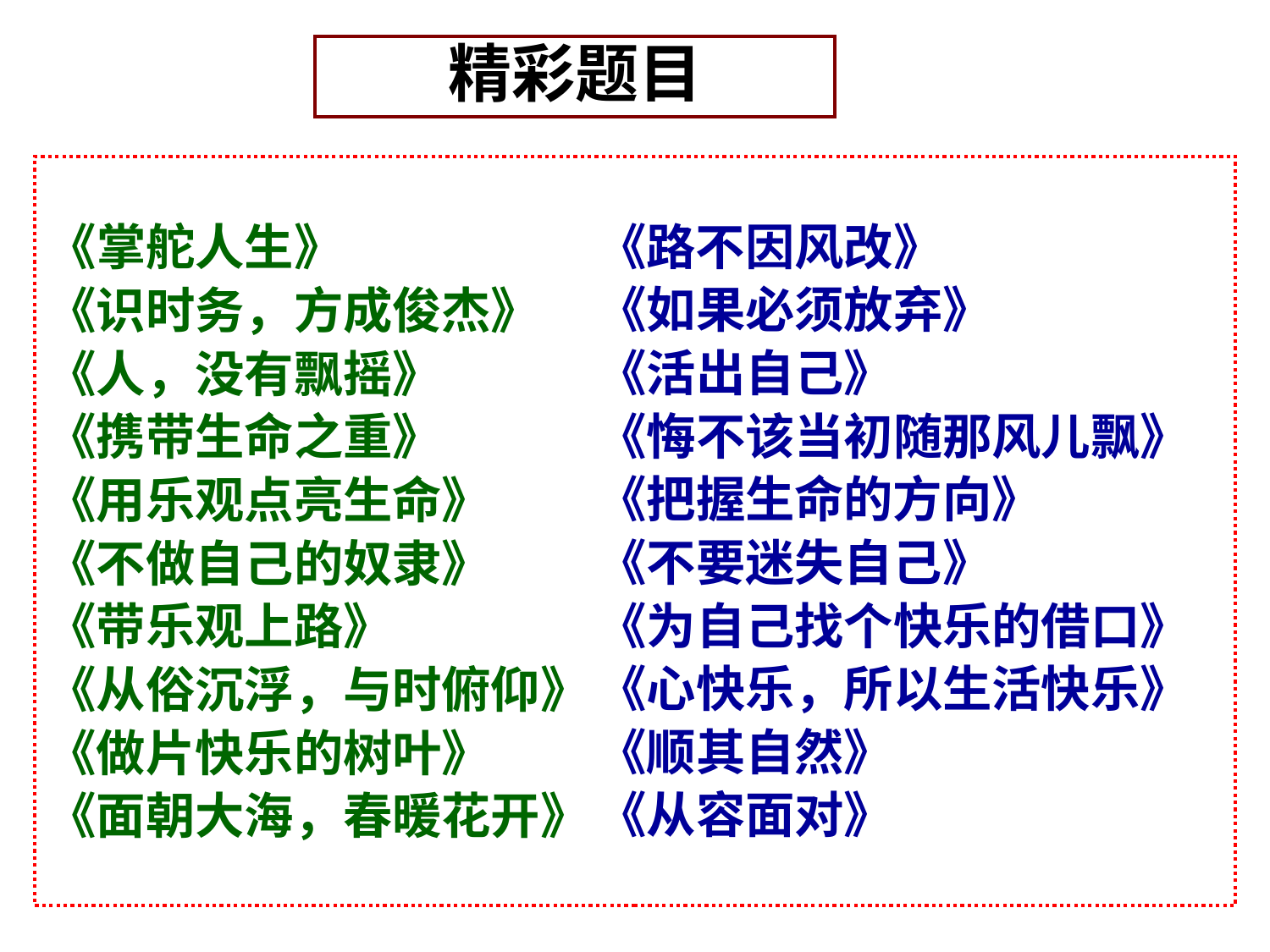

精彩题目

《掌舵人生》
《识时务，方成俊杰》
《人，没有飘摇》
《携带生命之重》
《用乐观点亮生命》
《不做自己的奴隶》
《带乐观上路》
《从俗沉浮，与时俯仰》
《做片快乐的树叶》
《面朝大海，春暖花开》

《路不因风改》
《如果必须放弃》
《活出自己》
《悔不该当初随那风儿飘》
《把握生命的方向》
《不要迷失自己》
《为自己找个快乐的借口》
《心快乐，所以生活快乐》
《顺其自然》
《从容面对》